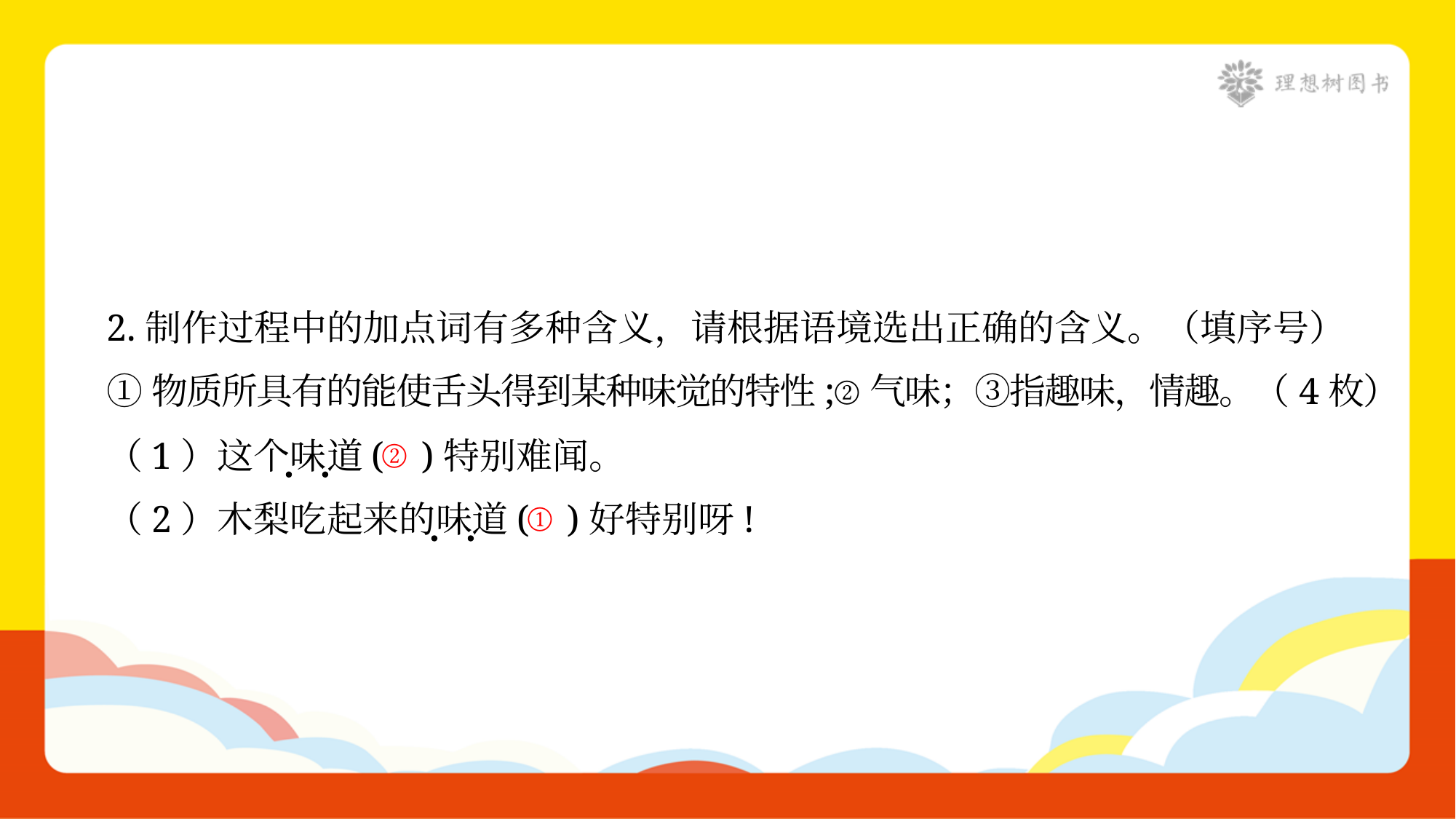

2.制作过程中的加点词有多种含义，请根据语境选出正确的含义。（填序号）
①物质所具有的能使舌头得到某种味觉的特性;②气味；③指趣味，情趣。（4枚）
②
（1）这个味道(    )特别难闻。

①
（2）木梨吃起来的味道(    )好特别呀!